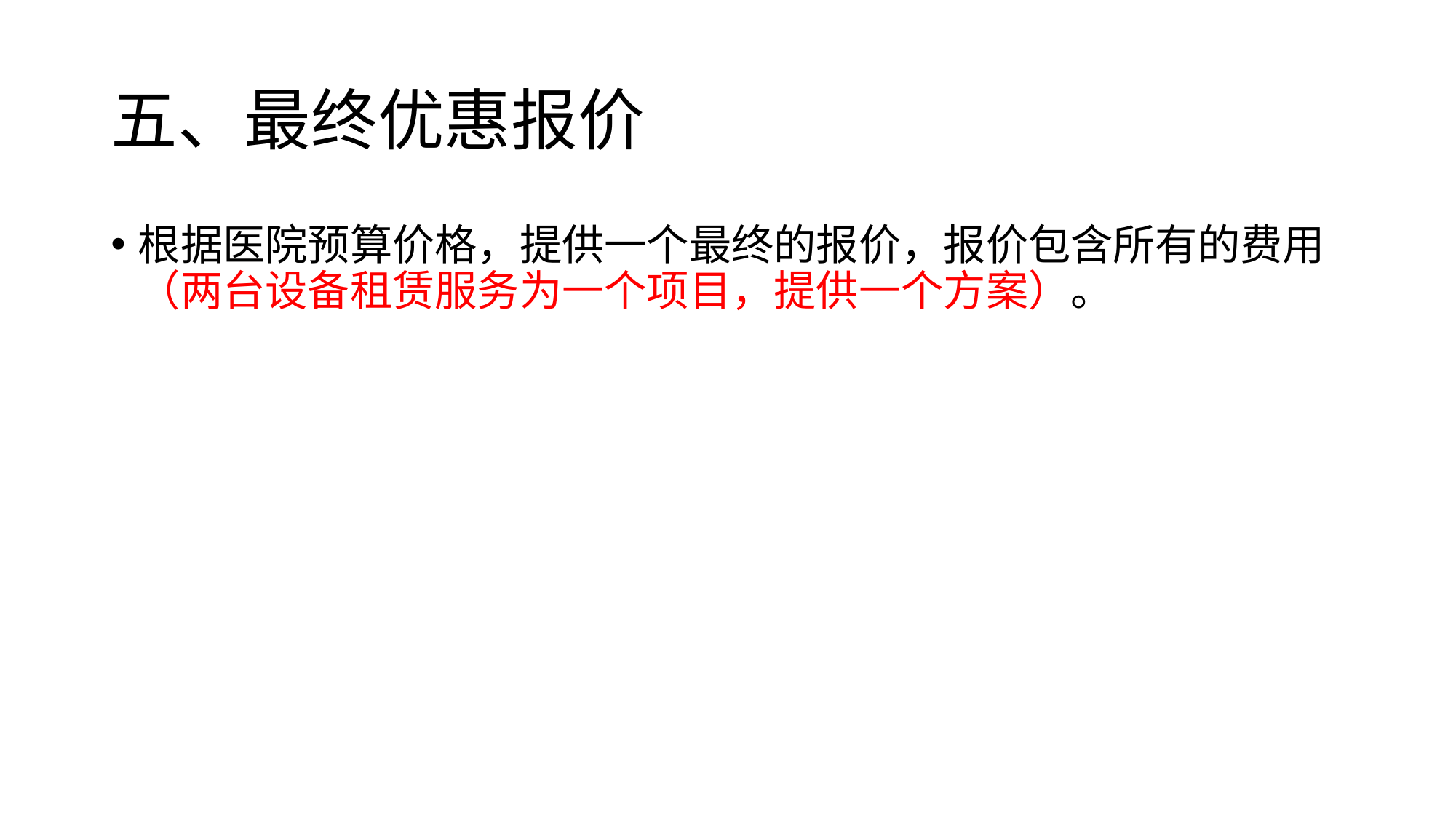

# 五、最终优惠报价
根据医院预算价格，提供一个最终的报价，报价包含所有的费用（两台设备租赁服务为一个项目，提供一个方案）。